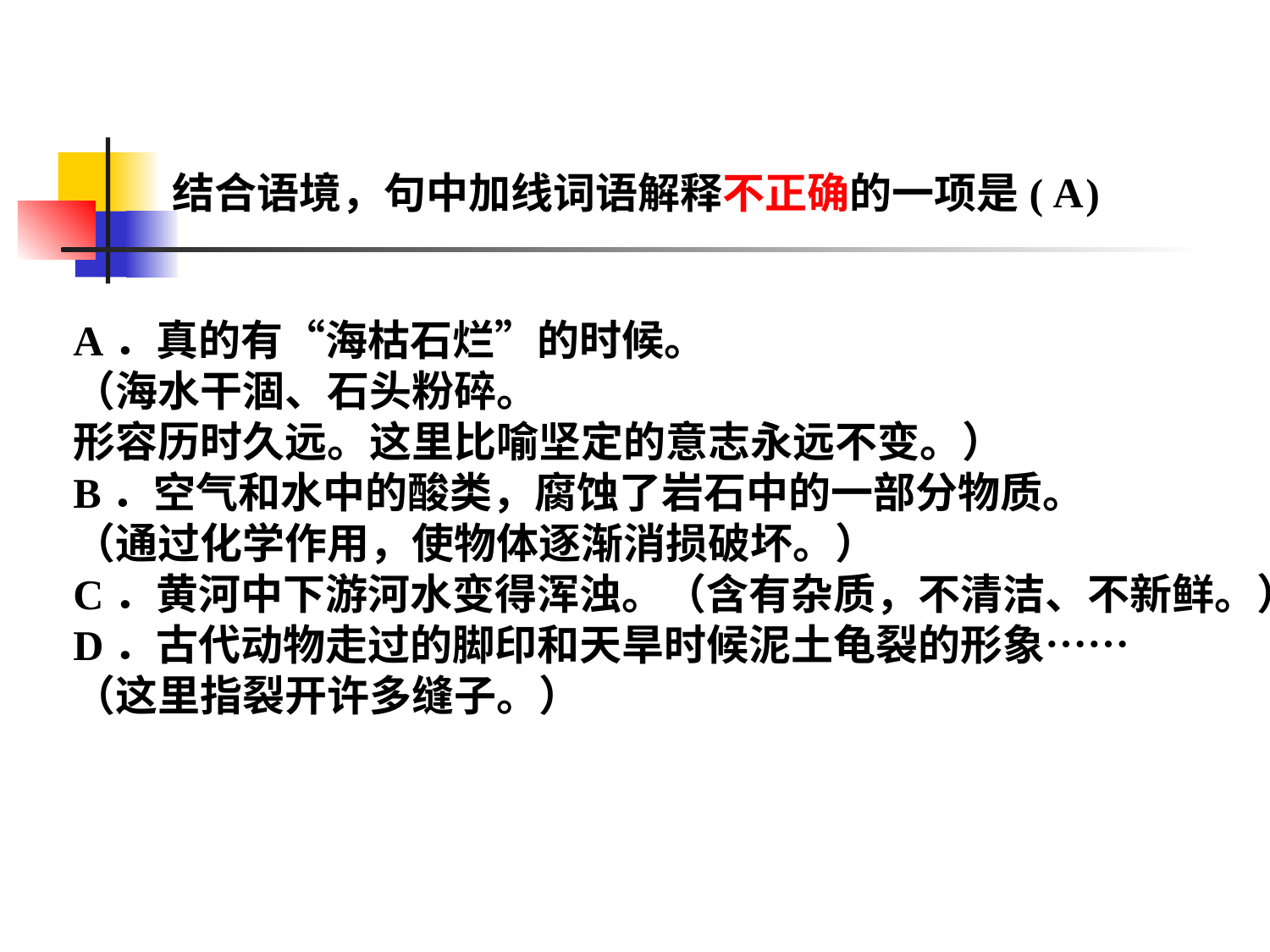

#
A
结合语境，句中加线词语解释不正确的一项是(    )
A．真的有“海枯石烂”的时候。
（海水干涸、石头粉碎。
形容历时久远。这里比喻坚定的意志永远不变。）
B．空气和水中的酸类，腐蚀了岩石中的一部分物质。
（通过化学作用，使物体逐渐消损破坏。）
C．黄河中下游河水变得浑浊。（含有杂质，不清洁、不新鲜。）
D．古代动物走过的脚印和天旱时候泥土龟裂的形象……
（这里指裂开许多缝子。）